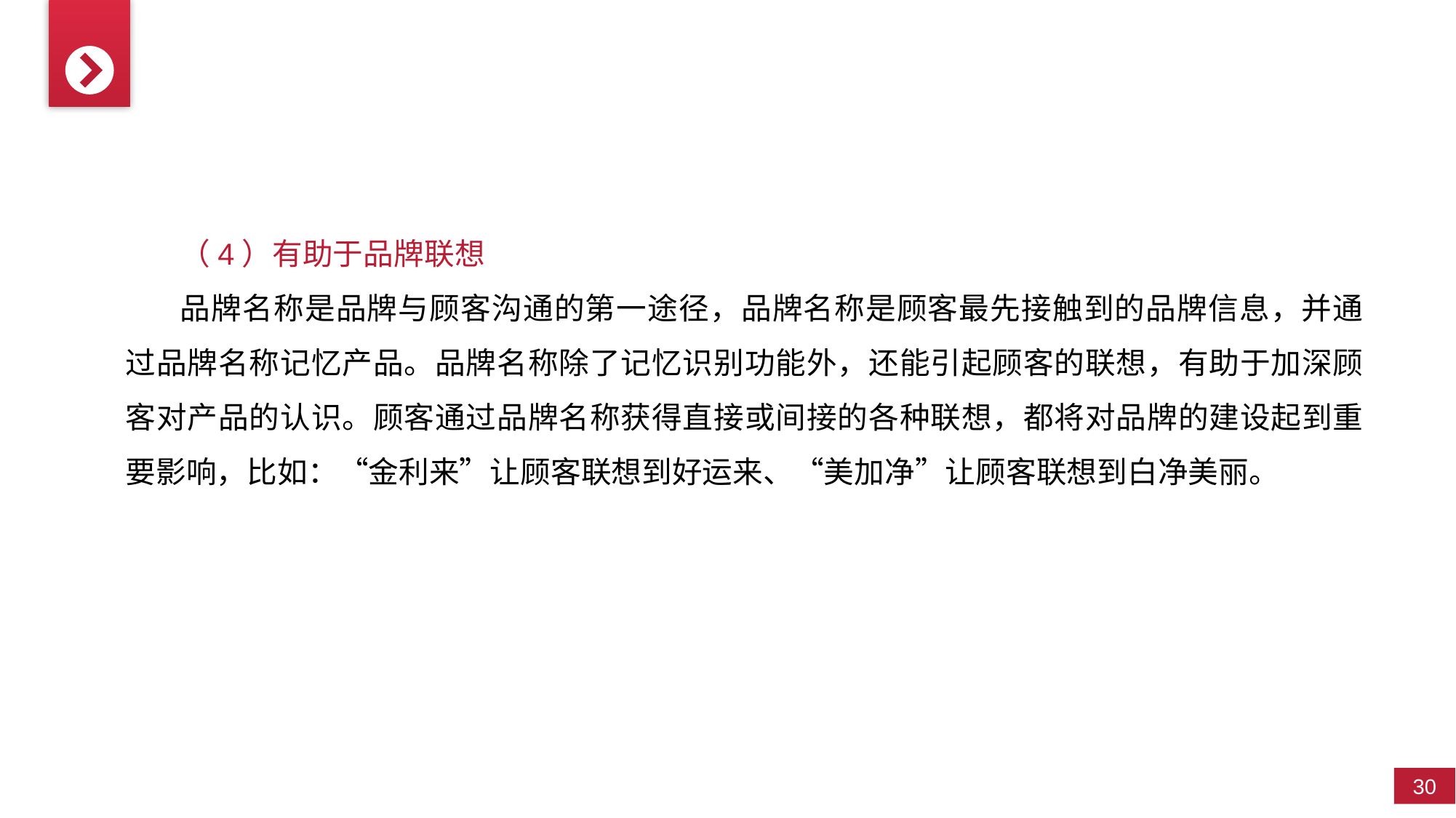

（4）有助于品牌联想
品牌名称是品牌与顾客沟通的第一途径，品牌名称是顾客最先接触到的品牌信息，并通过品牌名称记忆产品。品牌名称除了记忆识别功能外，还能引起顾客的联想，有助于加深顾客对产品的认识。顾客通过品牌名称获得直接或间接的各种联想，都将对品牌的建设起到重要影响，比如：“金利来”让顾客联想到好运来、“美加净”让顾客联想到白净美丽。